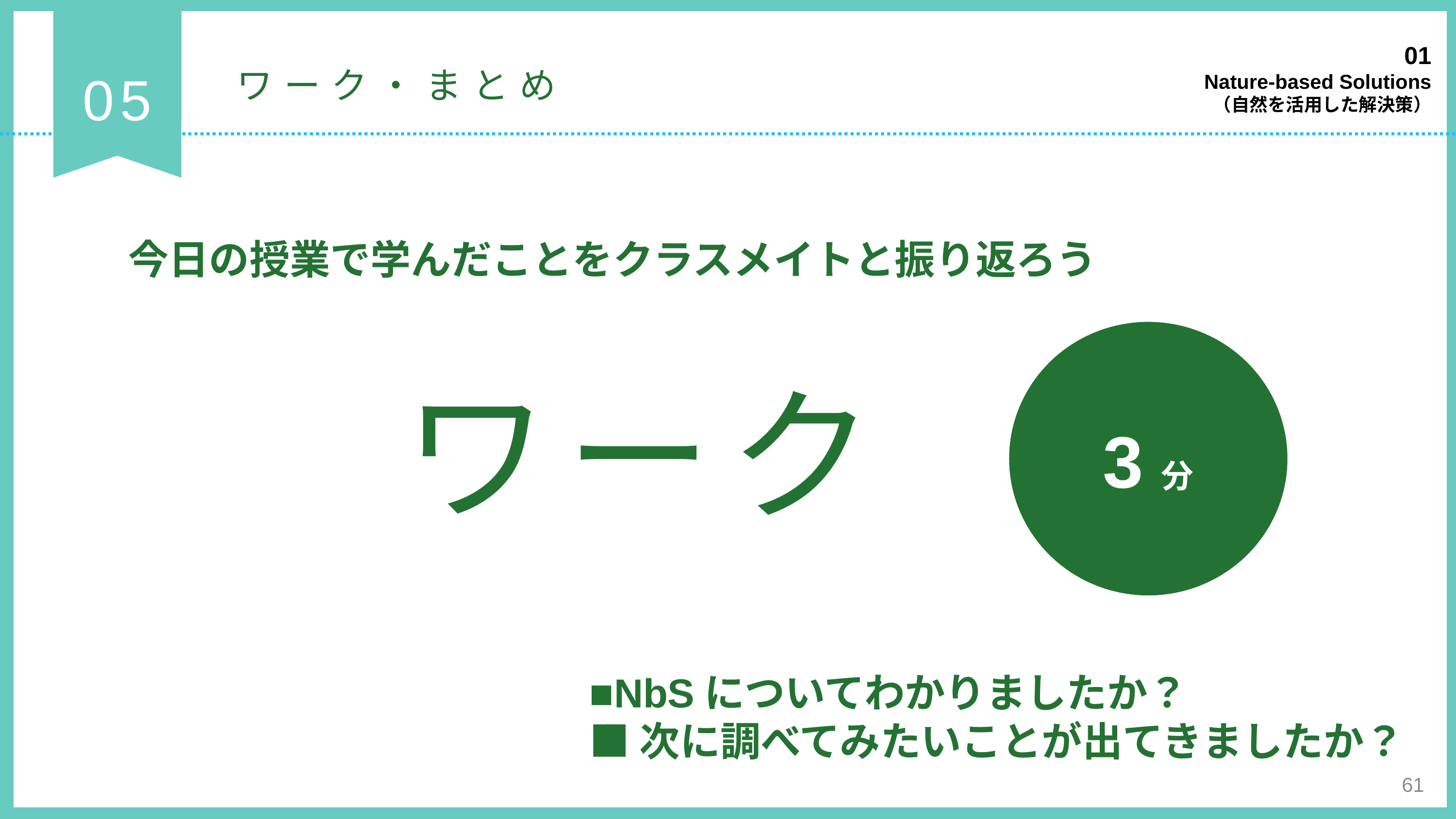

01
Nature-based Solutions
（自然を活用した解決策）
05
ワーク・まとめ

今日の授業で学んだことをクラスメイトと振り返ろう
3分
ワーク
■NbSについてわかりましたか？
■次に調べてみたいことが出てきましたか？
61